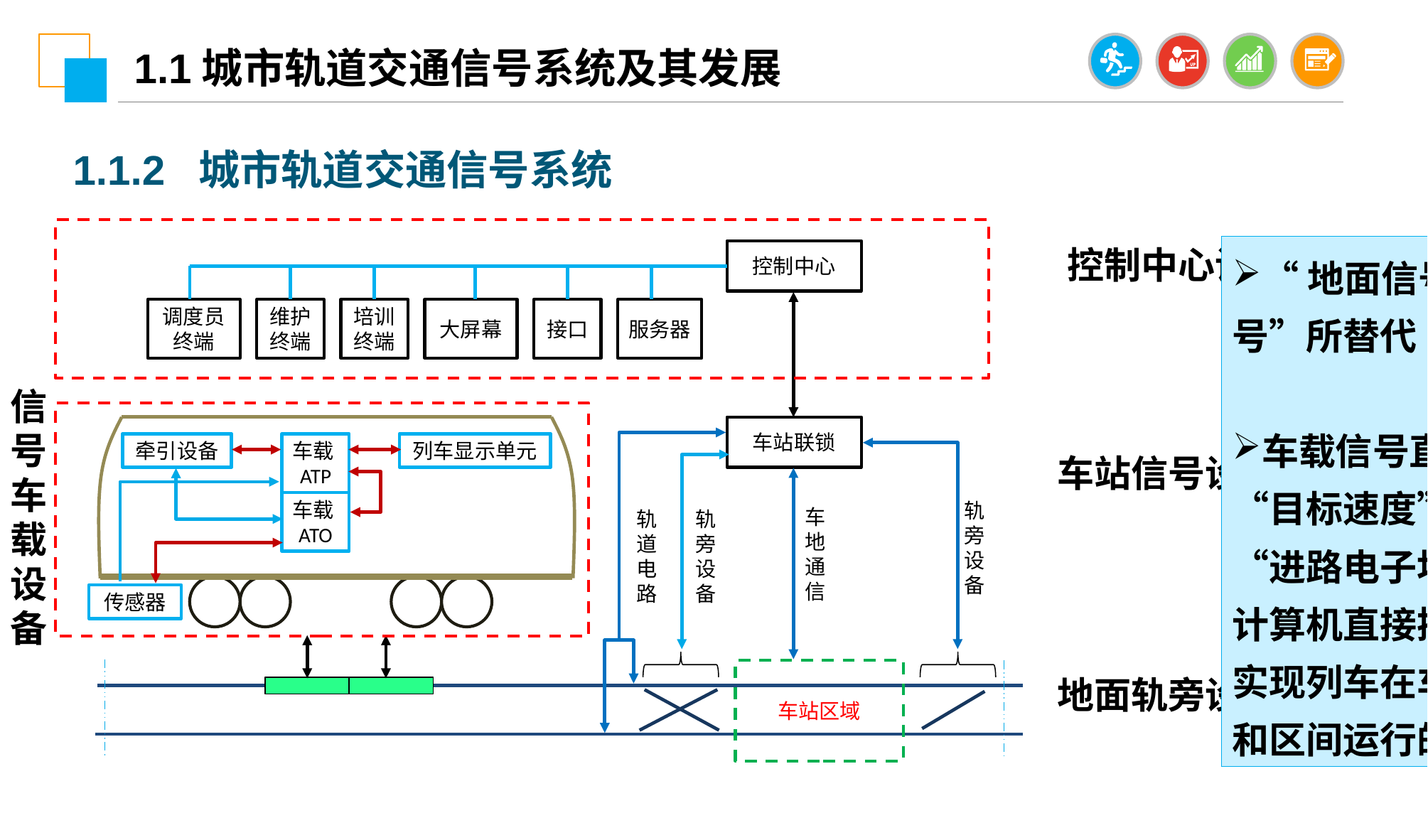

1.1城市轨道交通信号系统及其发展
1.1.2  城市轨道交通信号系统

控制中心设备
“地面信号”逐渐由“车载信号”所替代

车载信号直接接收列车运行的“目标速度”、“目标距离”或“进路电子地图”，并且由车载计算机直接控制列车的自动运行，实现列车在车站的自动定位停车和区间运行的自动超速防护
控制中心

调度员终端
维护
终端
培训终端
大屏幕
接口
服务器
信号车载设备

牵引设备
车载ATP
列车显示单元

车载ATO

传感器
车站联锁

车站信号设备

地面轨旁设备

轨旁设备
车地通信
轨道电路
轨旁设备

车站区域